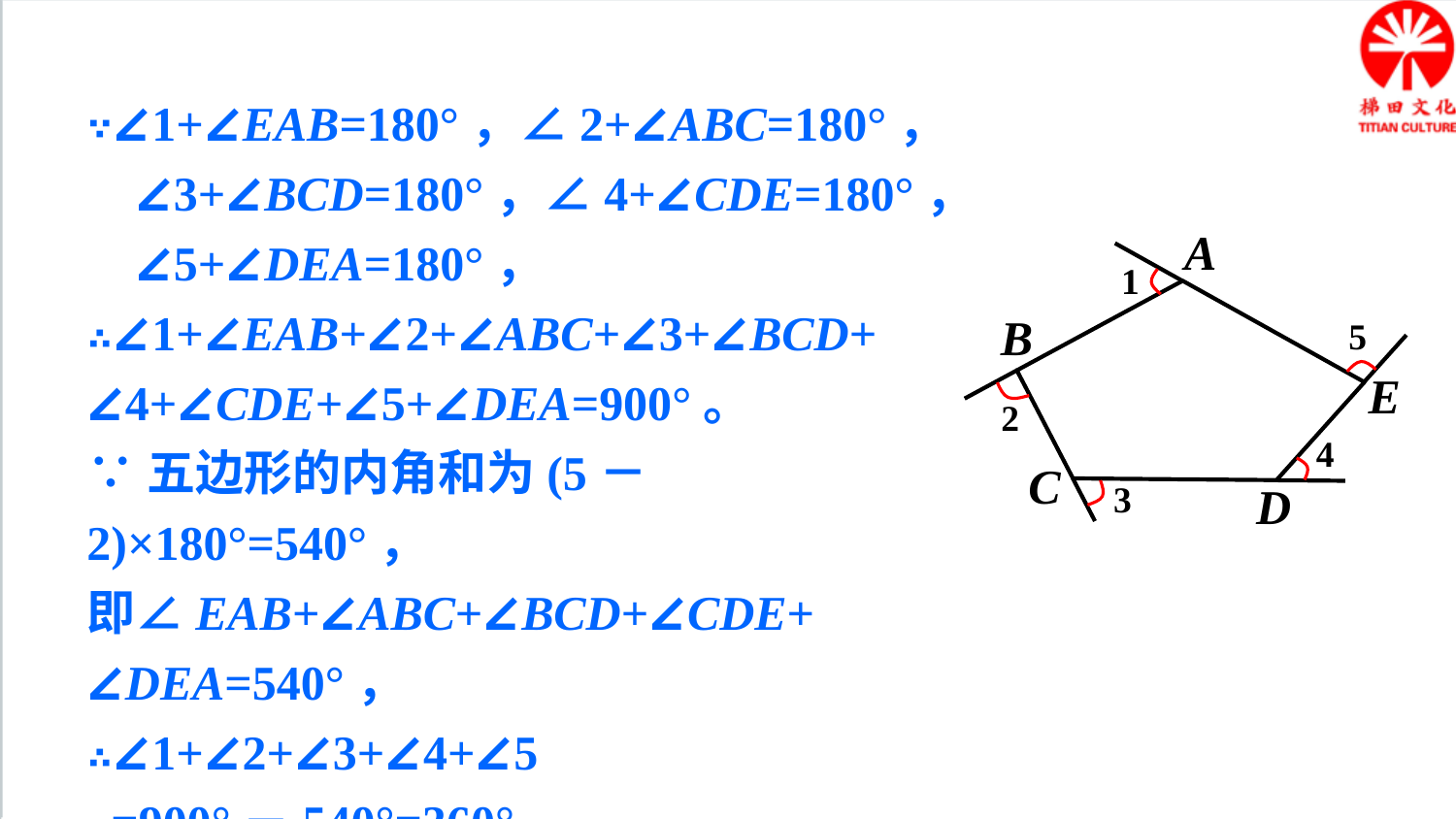

∵∠1+∠EAB=180°，∠2+∠ABC=180°，
    ∠3+∠BCD=180°，∠4+∠CDE=180°，
    ∠5+∠DEA=180°，
∴∠1+∠EAB+∠2+∠ABC+∠3+∠BCD+
∠4+∠CDE+∠5+∠DEA=900°。
∵五边形的内角和为(5－2)×180°=540°，
即∠EAB+∠ABC+∠BCD+∠CDE+
∠DEA=540°，
∴∠1+∠2+∠3+∠4+∠5
  =900°－540°=360°。
A

B
E
C
D
1

5

2
4

3